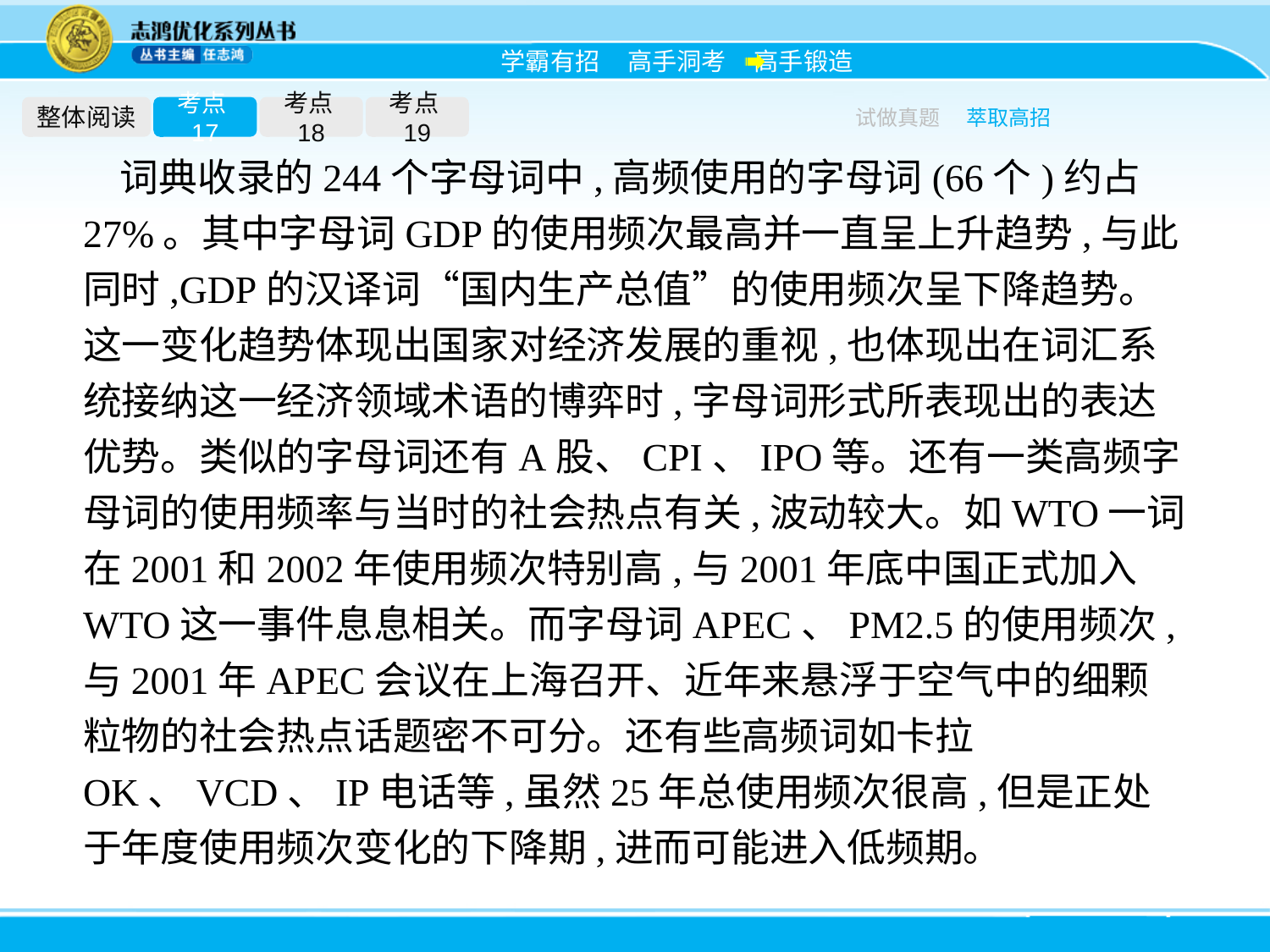

整体阅读
考点17
考点18
考点19
试做真题
萃取高招
词典收录的244个字母词中,高频使用的字母词(66个)约占27%。其中字母词GDP的使用频次最高并一直呈上升趋势,与此同时,GDP的汉译词“国内生产总值”的使用频次呈下降趋势。这一变化趋势体现出国家对经济发展的重视,也体现出在词汇系统接纳这一经济领域术语的博弈时,字母词形式所表现出的表达优势。类似的字母词还有A股、CPI、IPO等。还有一类高频字母词的使用频率与当时的社会热点有关,波动较大。如WTO一词在2001和2002年使用频次特别高,与2001年底中国正式加入WTO这一事件息息相关。而字母词APEC、PM2.5的使用频次,与2001年APEC会议在上海召开、近年来悬浮于空气中的细颗粒物的社会热点话题密不可分。还有些高频词如卡拉OK、VCD、IP电话等,虽然25年总使用频次很高,但是正处于年度使用频次变化的下降期,进而可能进入低频期。